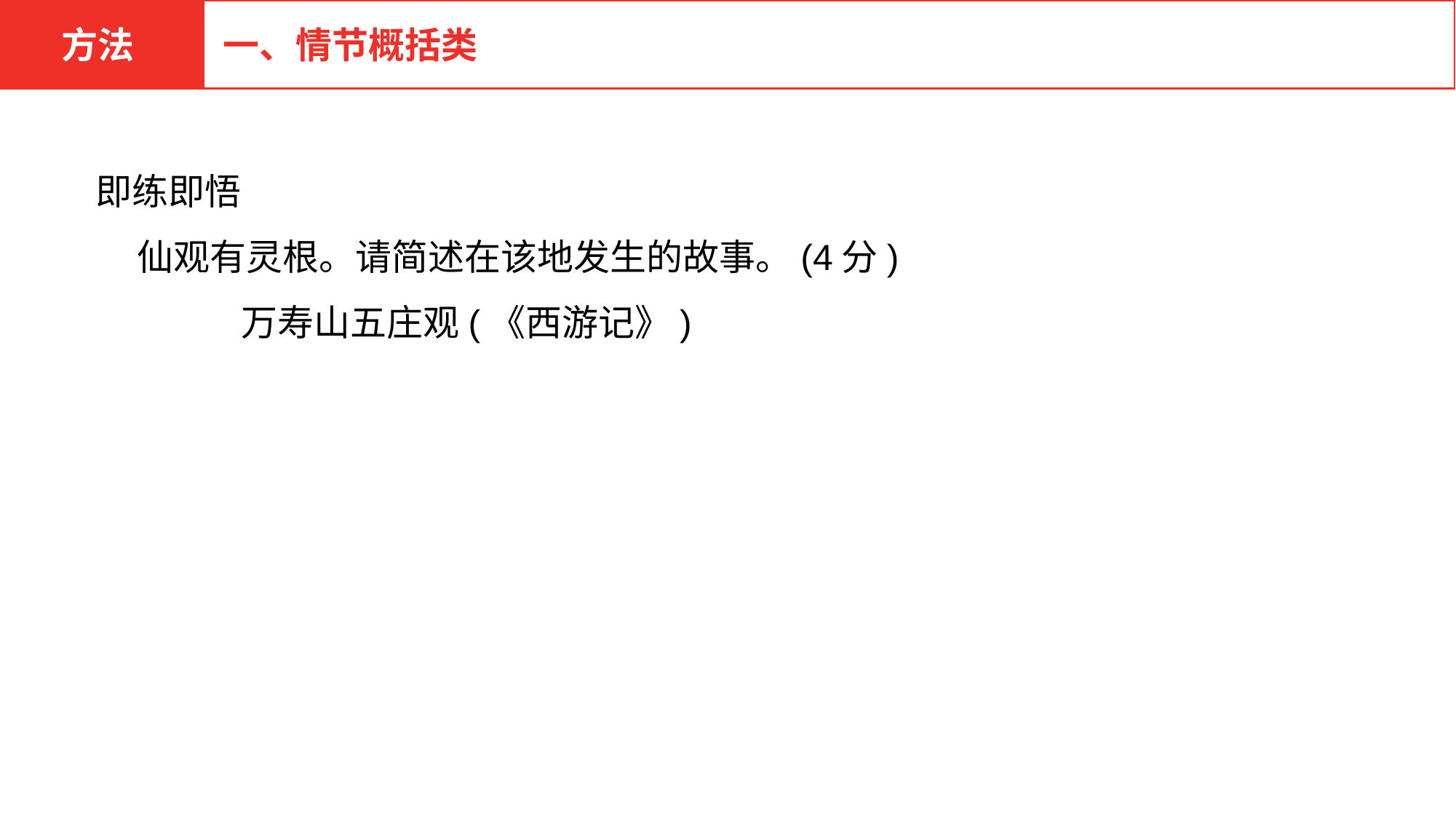

方法
一、情节概括类
即练即悟
    仙观有灵根。请简述在该地发生的故事。(4分)
　　　　万寿山五庄观(《西游记》)